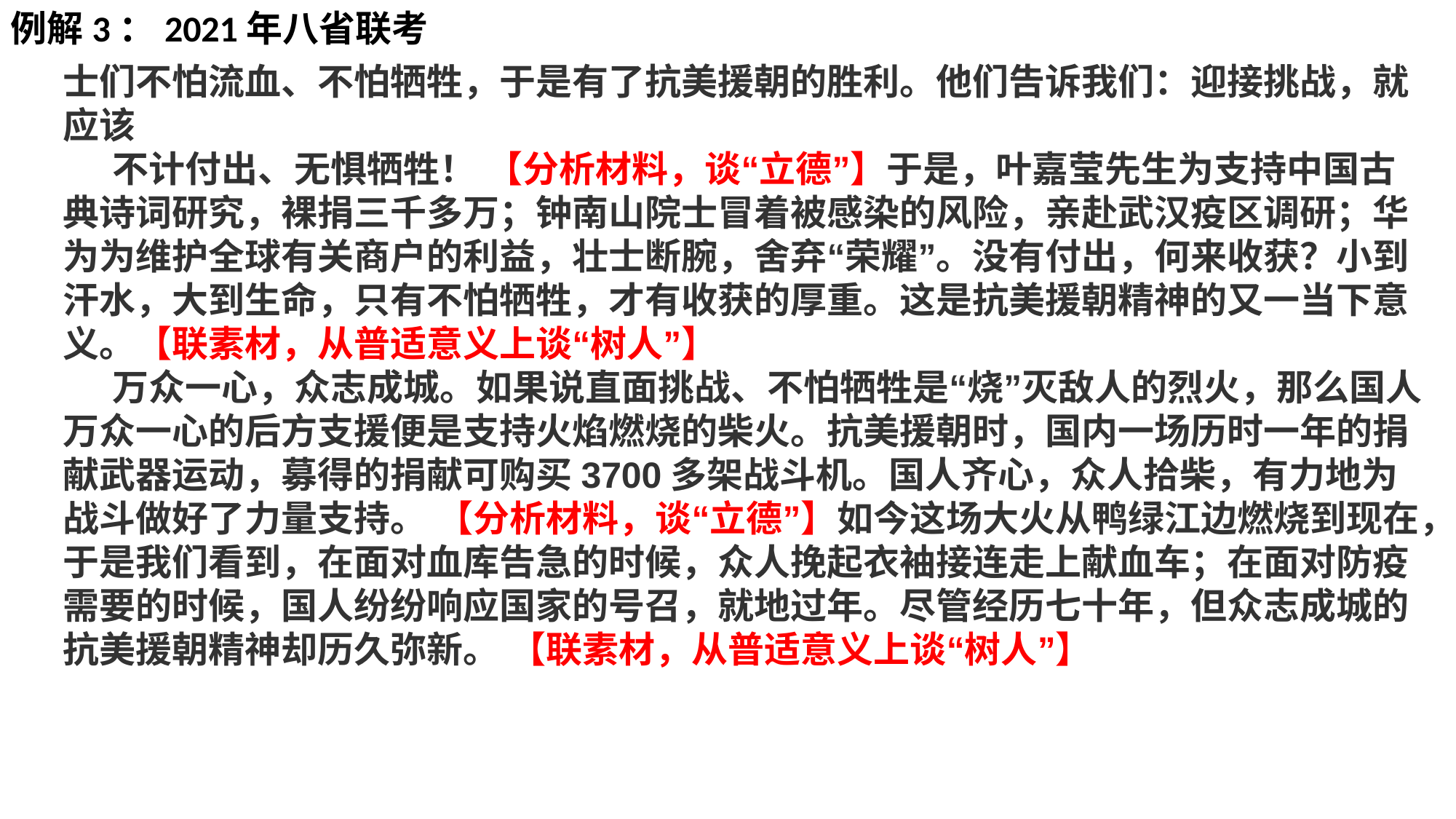

例解3：2021年八省联考
士们不怕流血、不怕牺牲，于是有了抗美援朝的胜利。他们告诉我们：迎接挑战，就应该
    不计付出、无惧牺牲！ 【分析材料，谈“立德”】于是，叶嘉莹先生为支持中国古典诗词研究，裸捐三千多万；钟南山院士冒着被感染的风险，亲赴武汉疫区调研；华为为维护全球有关商户的利益，壮士断腕，舍弃“荣耀”。没有付出，何来收获？小到汗水，大到生命，只有不怕牺牲，才有收获的厚重。这是抗美援朝精神的又一当下意义。【联素材，从普适意义上谈“树人”】
    万众一心，众志成城。如果说直面挑战、不怕牺牲是“烧”灭敌人的烈火，那么国人万众一心的后方支援便是支持火焰燃烧的柴火。抗美援朝时，国内一场历时一年的捐献武器运动，募得的捐献可购买3700多架战斗机。国人齐心，众人拾柴，有力地为战斗做好了力量支持。 【分析材料，谈“立德”】如今这场大火从鸭绿江边燃烧到现在，于是我们看到，在面对血库告急的时候，众人挽起衣袖接连走上献血车；在面对防疫需要的时候，国人纷纷响应国家的号召，就地过年。尽管经历七十年，但众志成城的抗美援朝精神却历久弥新。 【联素材，从普适意义上谈“树人”】